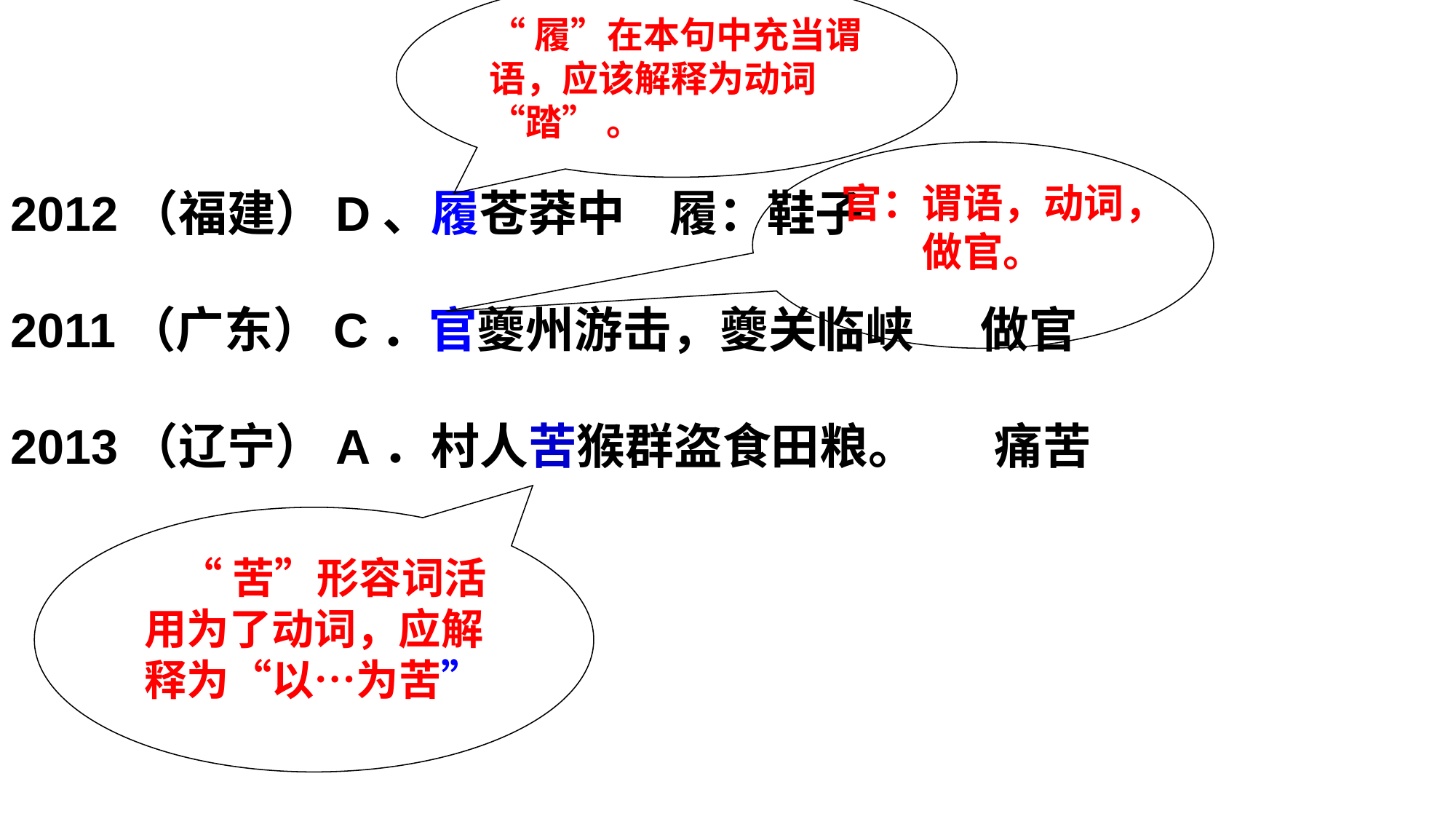

“履”在本句中充当谓语，应该解释为动词“踏” 。

官：谓语，动词，做官。
2012（福建）D、履苍莽中    履：鞋子

2011（广东）C．官夔州游击，夔关临峡      做官

2013（辽宁）A．村人苦猴群盗食田粮。       痛苦

    “苦”形容词活用为了动词，应解释为“以…为苦”